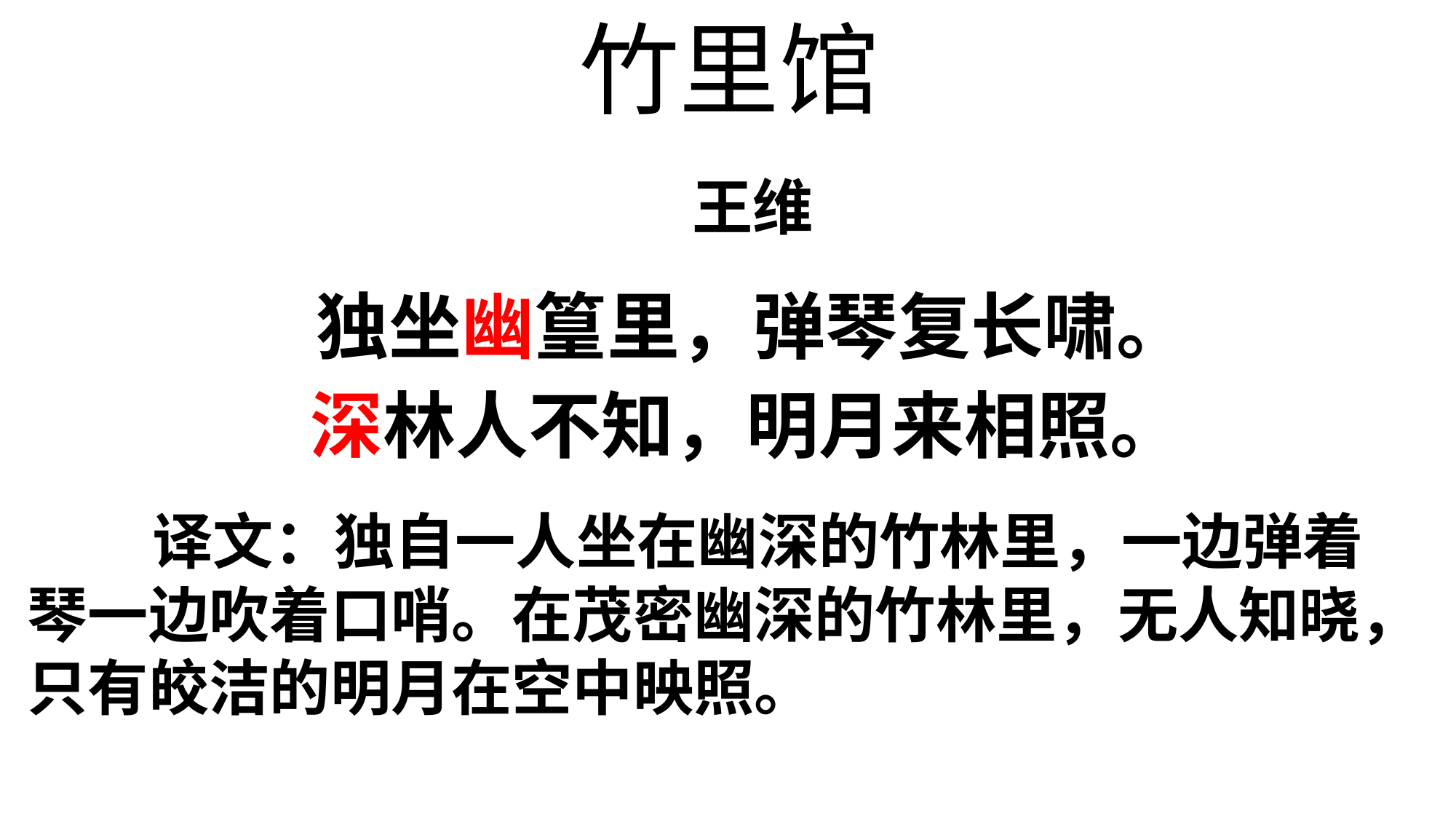

竹里馆
 王维
 独坐幽篁里，弹琴复长啸。
 深林人不知，明月来相照。
        译文：独自一人坐在幽深的竹林里，一边弹着
琴一边吹着口哨。在茂密幽深的竹林里，无人知晓，只有皎洁的明月在空中映照。